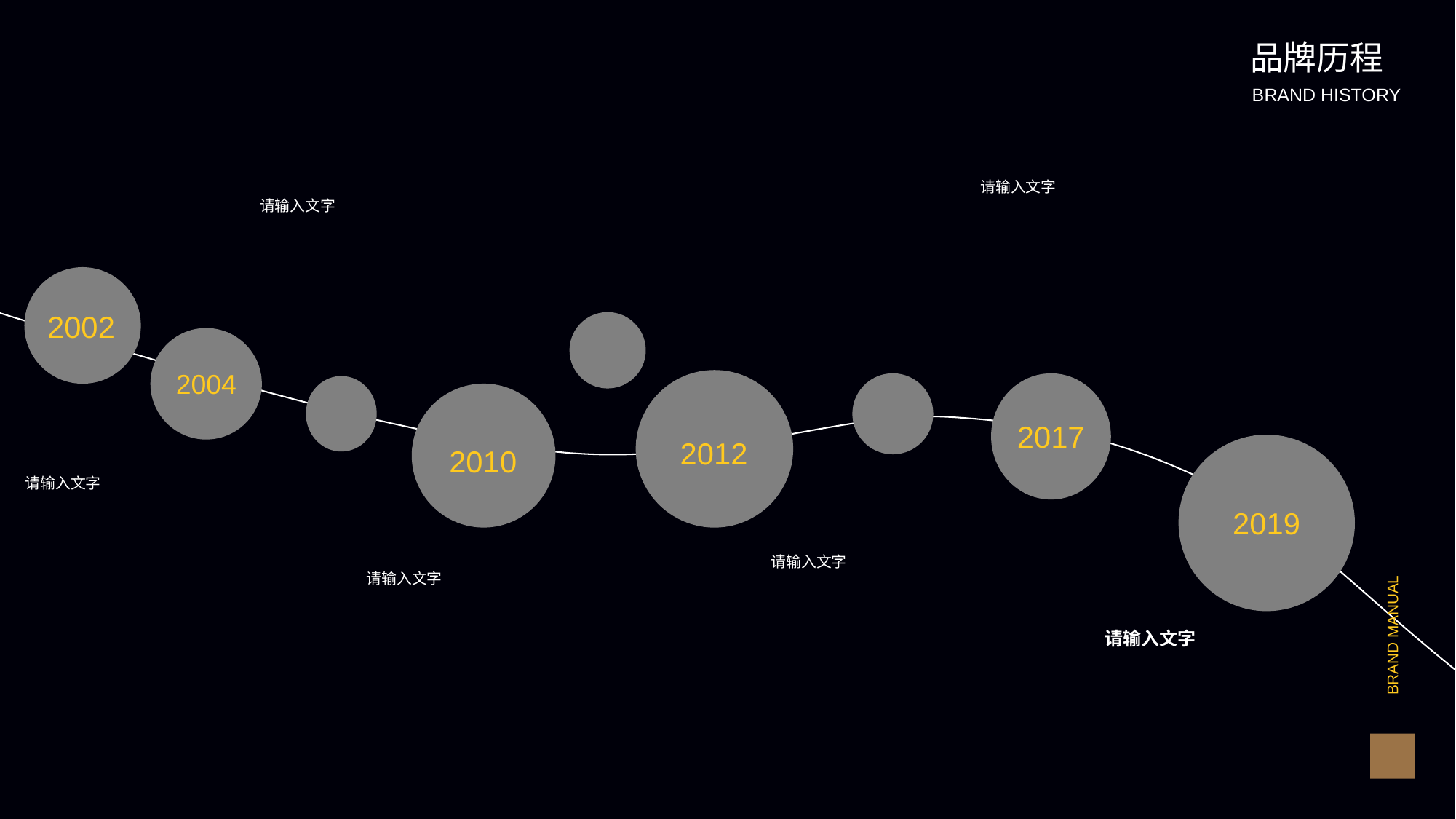

品牌历程
BRAND HISTORY
请输入文字
请输入文字

2002

 BRAND MANUAL

2004

2017

2012

2019
2010
请输入文字
请输入文字
请输入文字
请输入文字